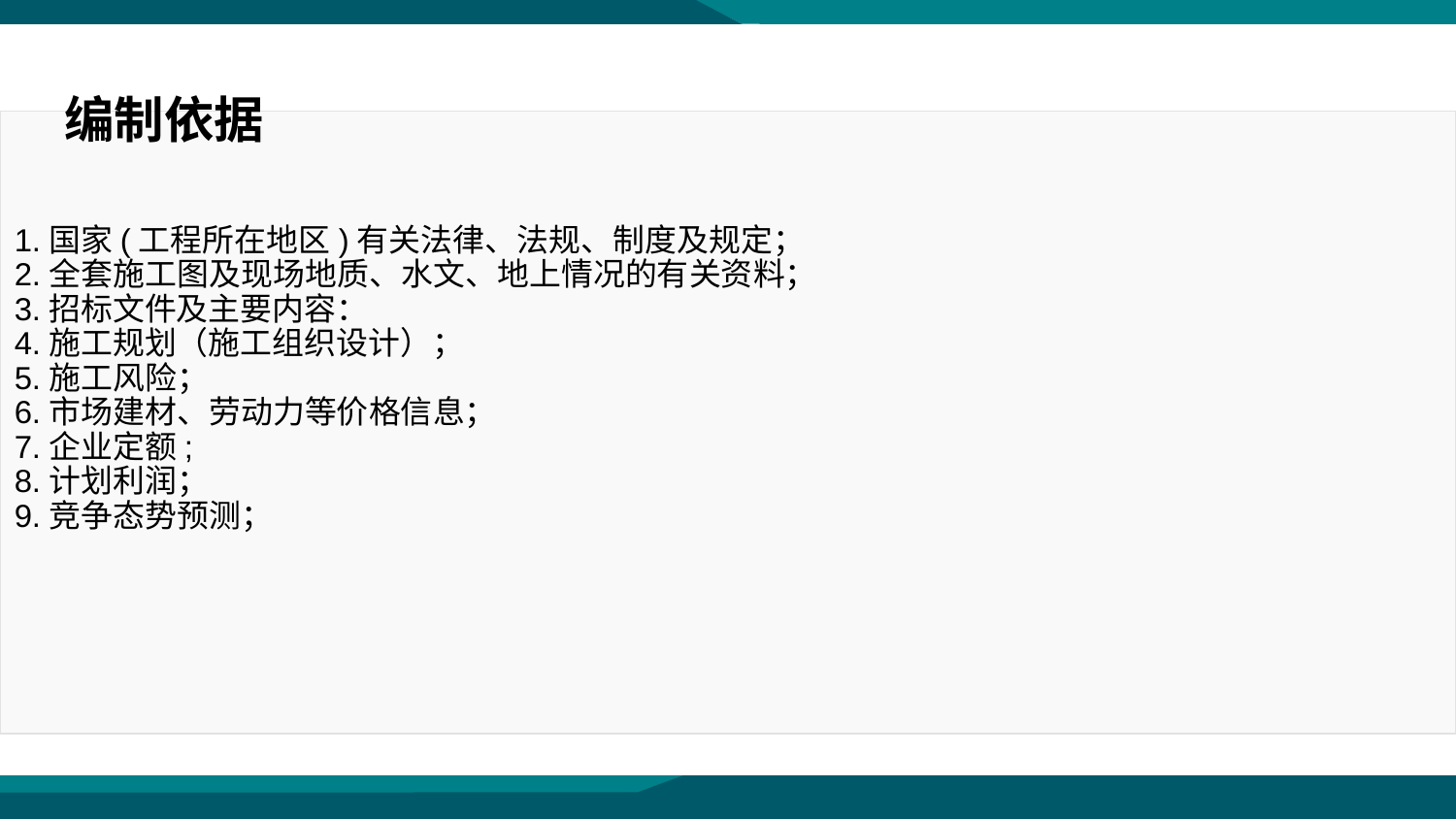

编制依据
1.国家(工程所在地区)有关法律、法规、制度及规定；
2.全套施工图及现场地质、水文、地上情况的有关资料；
3.招标文件及主要内容：
4.施工规划（施工组织设计）；
5.施工风险；
6.市场建材、劳动力等价格信息；
7.企业定额;
8.计划利润；
9.竞争态势预测；